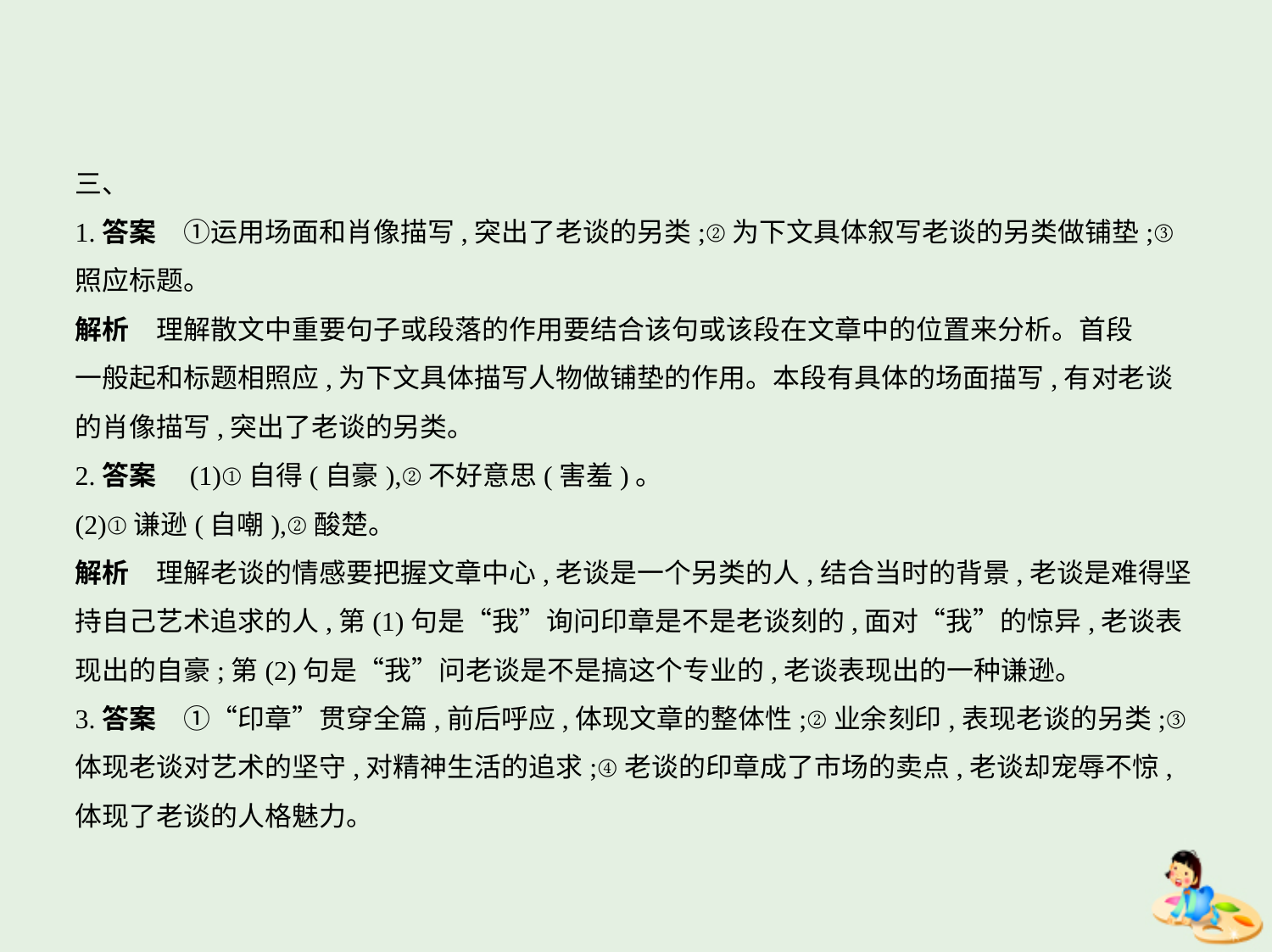

三、
1.答案　①运用场面和肖像描写,突出了老谈的另类;②为下文具体叙写老谈的另类做铺垫;③
照应标题。
解析　理解散文中重要句子或段落的作用要结合该句或该段在文章中的位置来分析。首段
一般起和标题相照应,为下文具体描写人物做铺垫的作用。本段有具体的场面描写,有对老谈
的肖像描写,突出了老谈的另类。
2.答案　(1)①自得(自豪),②不好意思(害羞)。
(2)①谦逊(自嘲),②酸楚。
解析　理解老谈的情感要把握文章中心,老谈是一个另类的人,结合当时的背景,老谈是难得坚
持自己艺术追求的人,第(1)句是“我”询问印章是不是老谈刻的,面对“我”的惊异,老谈表
现出的自豪;第(2)句是“我”问老谈是不是搞这个专业的,老谈表现出的一种谦逊。
3.答案　①“印章”贯穿全篇,前后呼应,体现文章的整体性;②业余刻印,表现老谈的另类;③
体现老谈对艺术的坚守,对精神生活的追求;④老谈的印章成了市场的卖点,老谈却宠辱不惊,
体现了老谈的人格魅力。